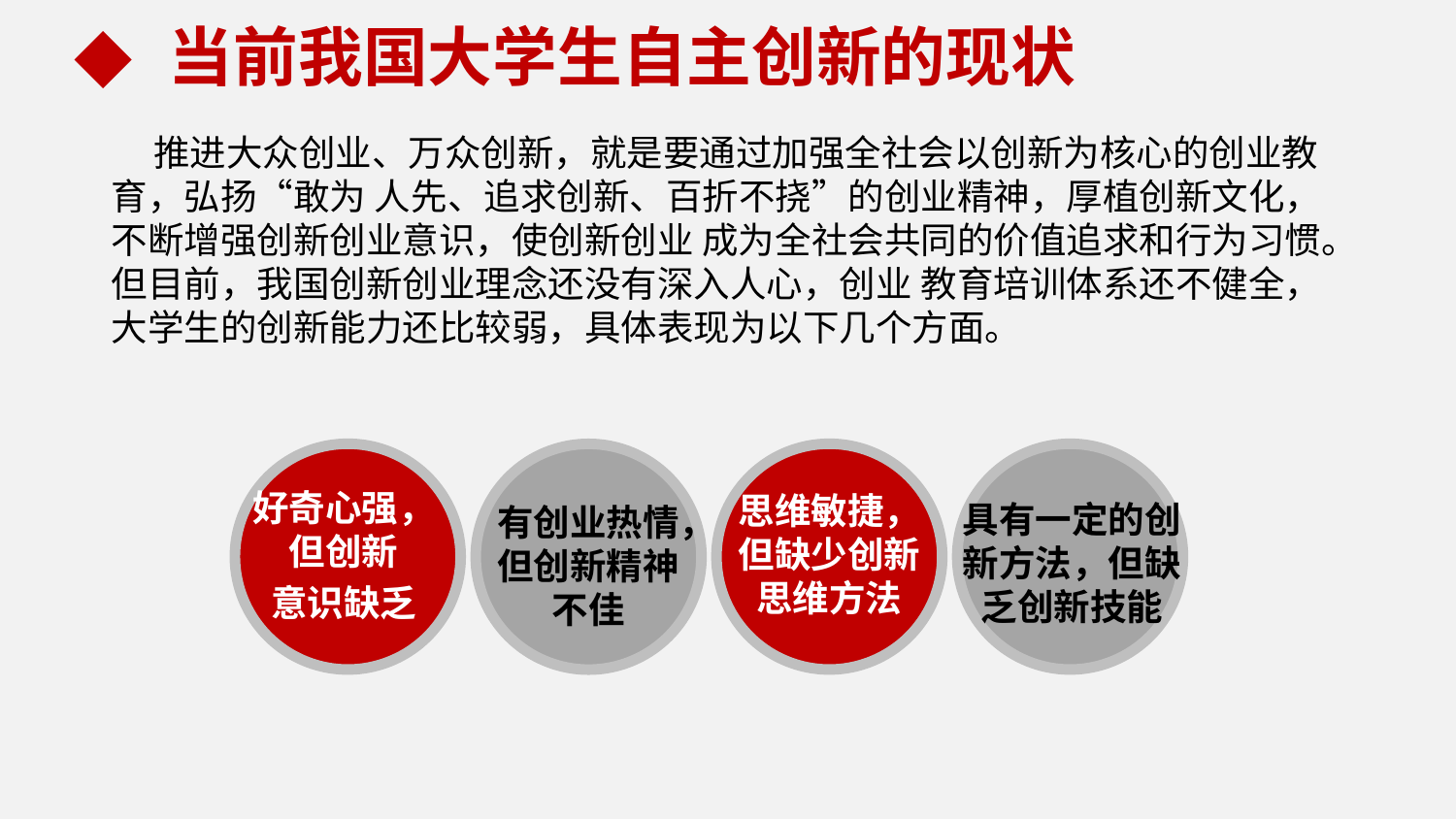

当前我国大学生自主创新的现状
    推进大众创业、万众创新，就是要通过加强全社会以创新为核心的创业教育，弘扬“敢为 人先、追求创新、百折不挠”的创业精神，厚植创新文化，不断增强创新创业意识，使创新创业 成为全社会共同的价值追求和行为习惯。但目前，我国创新创业理念还没有深入人心，创业 教育培训体系还不健全，大学生的创新能力还比较弱，具体表现为以下几个方面。

好奇心强，但创新
意识缺乏

思维敏捷，但缺少创新思维方法

具有一定的创新方法，但缺乏创新技能

有创业热情，但创新精神不佳